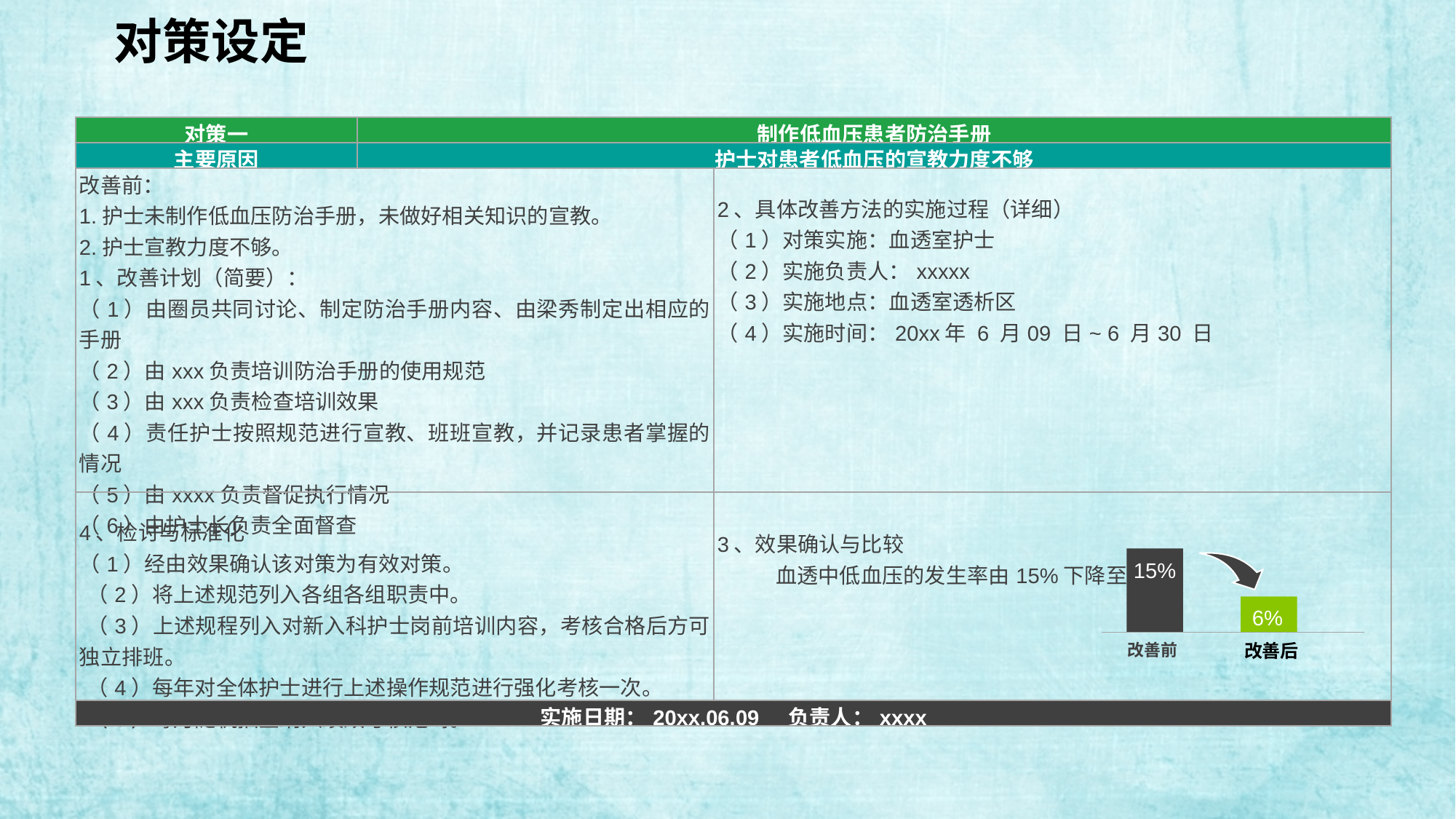

对策设定
| 对策一 | 制作低血压患者防治手册 |  |
| --- | --- | --- |
| 主要原因 | 护士对患者低血压的宣教力度不够 |  |
| 改善前： 1.护士未制作低血压防治手册，未做好相关知识的宣教。 2.护士宣教力度不够。 1、改善计划（简要）： （1）由圈员共同讨论、制定防治手册内容、由梁秀制定出相应的手册 （2）由xxx负责培训防治手册的使用规范 （3）由xxx负责检查培训效果 （4）责任护士按照规范进行宣教、班班宣教，并记录患者掌握的情况 （5）由xxxx负责督促执行情况 （6）由护士长负责全面督查 |  | 2、具体改善方法的实施过程（详细） （1）对策实施：血透室护士 （2）实施负责人：xxxxx （3）实施地点：血透室透析区 （4）实施时间：20xx年 6 月09 日~ 6 月30 日 |
| 4、检讨与标准化   （1）经由效果确认该对策为有效对策。 （2）将上述规范列入各组各组职责中。 （3）上述规程列入对新入科护士岗前培训内容，考核合格后方可独立排班。 （4）每年对全体护士进行上述操作规范进行强化考核一次。 （5）每月随机抽查纳入绩效考核范畴。 |  | 3、效果确认与比较   血透中低血压的发生率由15%下降至6% |
| 实施日期：20xx.06.09 负责人：xxxx |  |  |

15%

6%
改善前
改善后